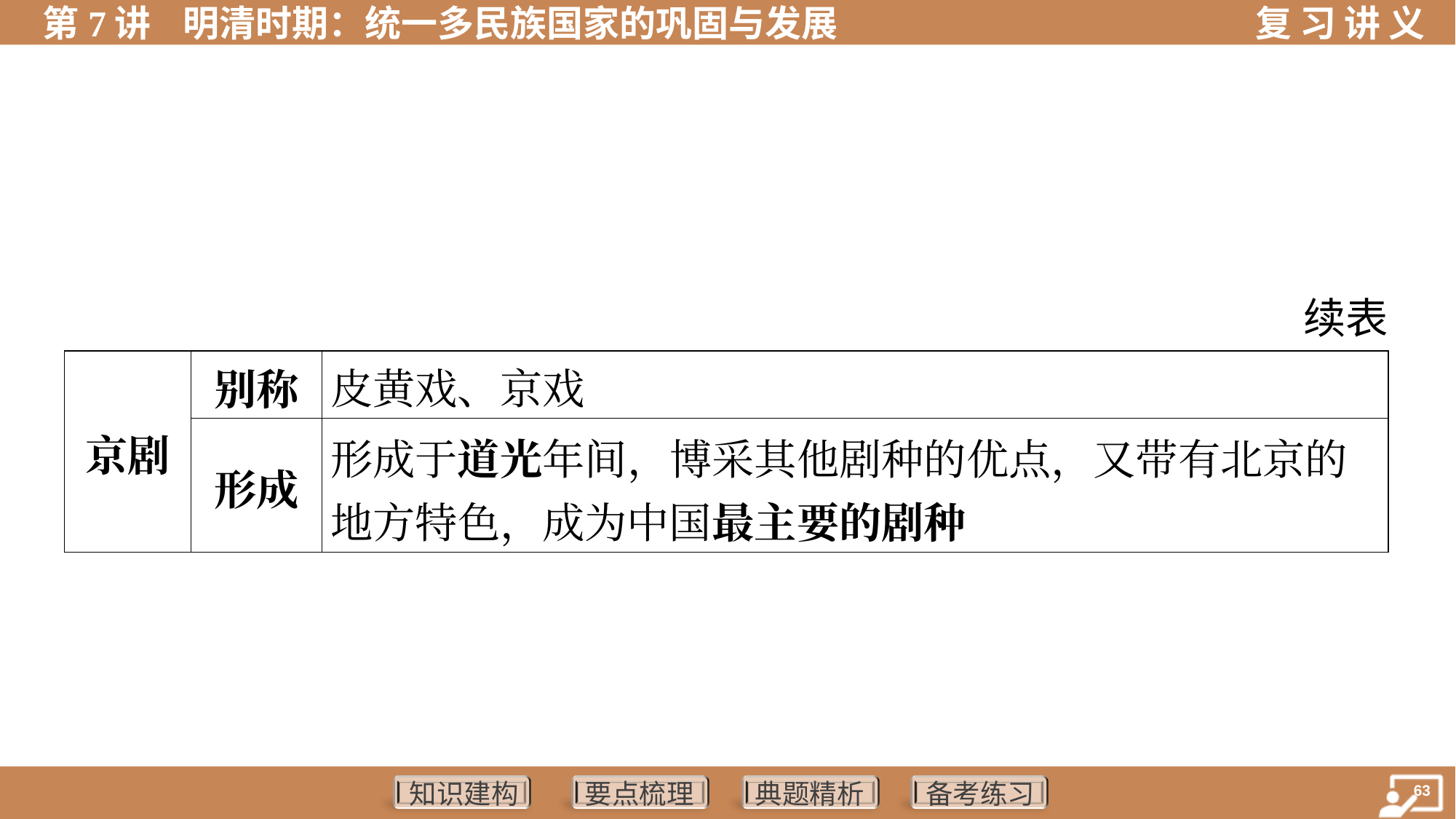

续表
| 京剧 | 别称 | 皮黄戏、京戏 |
| --- | --- | --- |
|  | 形成 | 形成于道光年间，博采其他剧种的优点，又带有北京的 地方特色，成为中国最主要的剧种 |